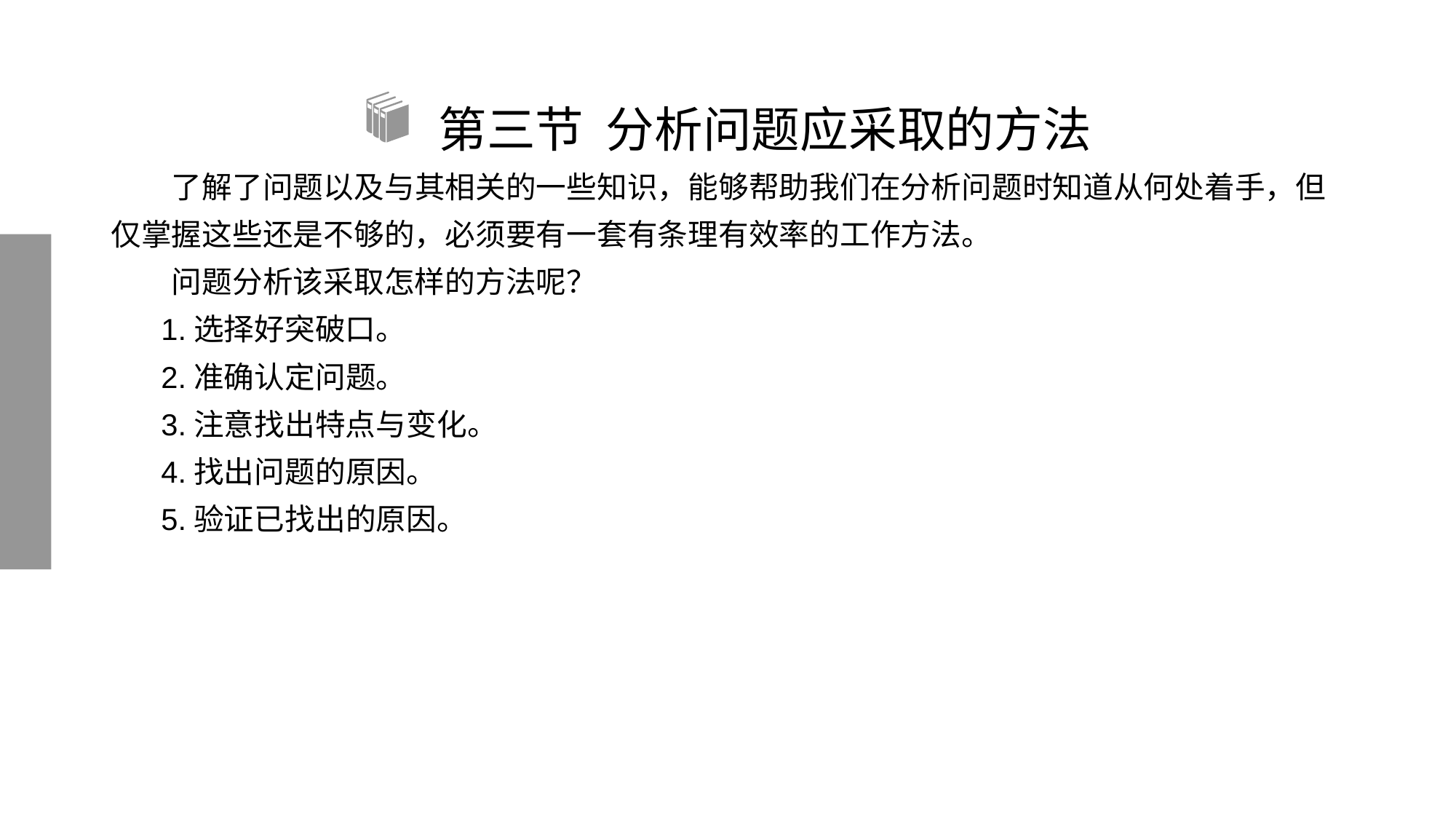

# 第三节  分析问题应采取的方法
　　了解了问题以及与其相关的一些知识，能够帮助我们在分析问题时知道从何处着手，但仅掌握这些还是不够的，必须要有一套有条理有效率的工作方法。
　　问题分析该采取怎样的方法呢？
      1.选择好突破口。
      2.准确认定问题。
      3.注意找出特点与变化。
      4.找出问题的原因。
      5.验证已找出的原因。